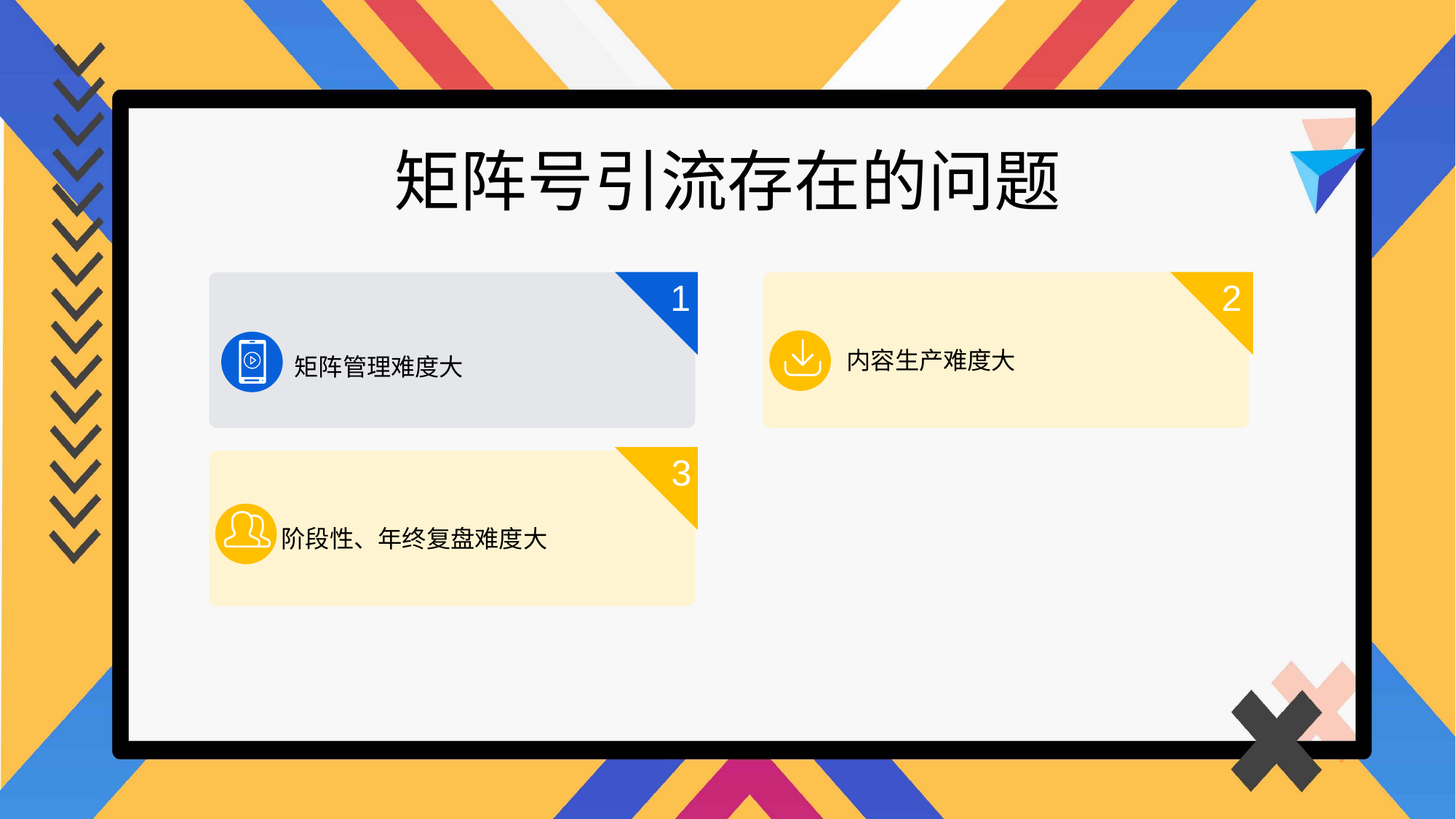

矩阵号引流存在的问题
1
2

内容生产难度大
矩阵管理难度大

3

阶段性、年终复盘难度大